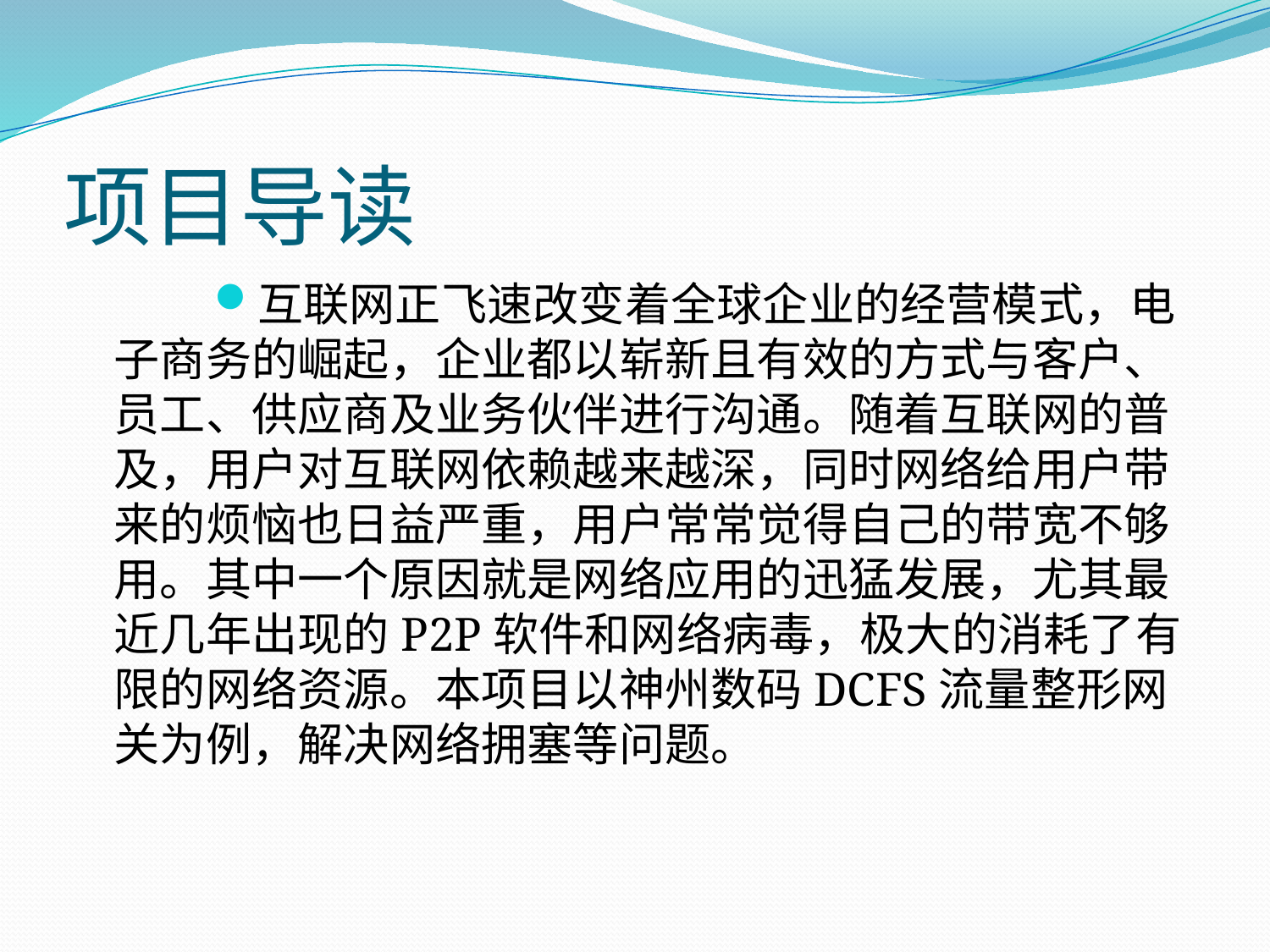

# 项目导读
互联网正飞速改变着全球企业的经营模式，电子商务的崛起，企业都以崭新且有效的方式与客户、员工、供应商及业务伙伴进行沟通。随着互联网的普及，用户对互联网依赖越来越深，同时网络给用户带来的烦恼也日益严重，用户常常觉得自己的带宽不够用。其中一个原因就是网络应用的迅猛发展，尤其最近几年出现的P2P软件和网络病毒，极大的消耗了有限的网络资源。本项目以神州数码DCFS流量整形网关为例，解决网络拥塞等问题。